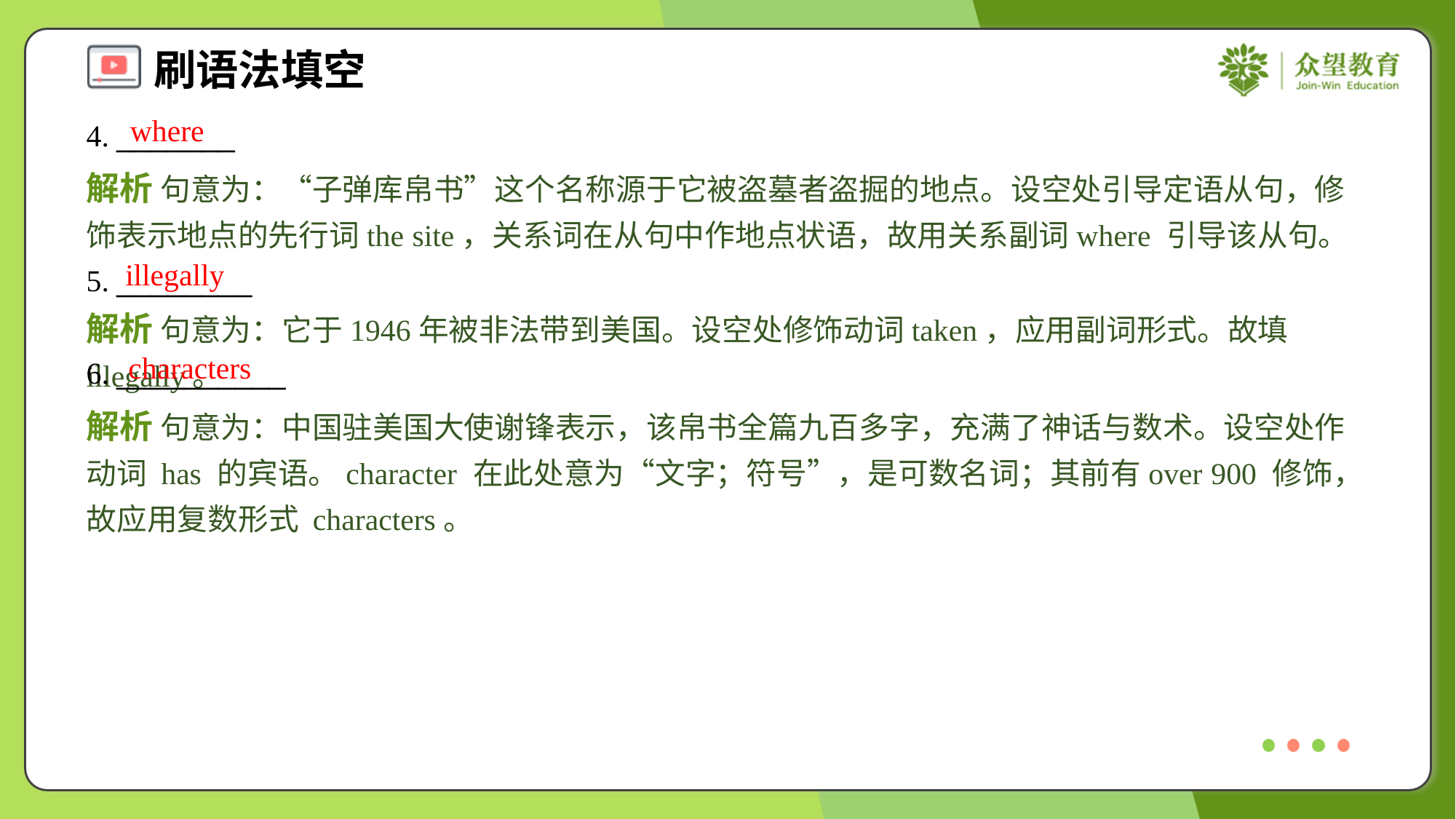

where
4. _______
解析 句意为：“子弹库帛书”这个名称源于它被盗墓者盗掘的地点。设空处引导定语从句，修饰表示地点的先行词the site，关系词在从句中作地点状语，故用关系副词where 引导该从句。
illegally
5. ________
解析 句意为：它于1946年被非法带到美国。设空处修饰动词taken，应用副词形式。故填illegally。
characters
6. __________
解析 句意为：中国驻美国大使谢锋表示，该帛书全篇九百多字，充满了神话与数术。设空处作动词 has 的宾语。character 在此处意为“文字；符号”，是可数名词；其前有over 900 修饰，故应用复数形式 characters。